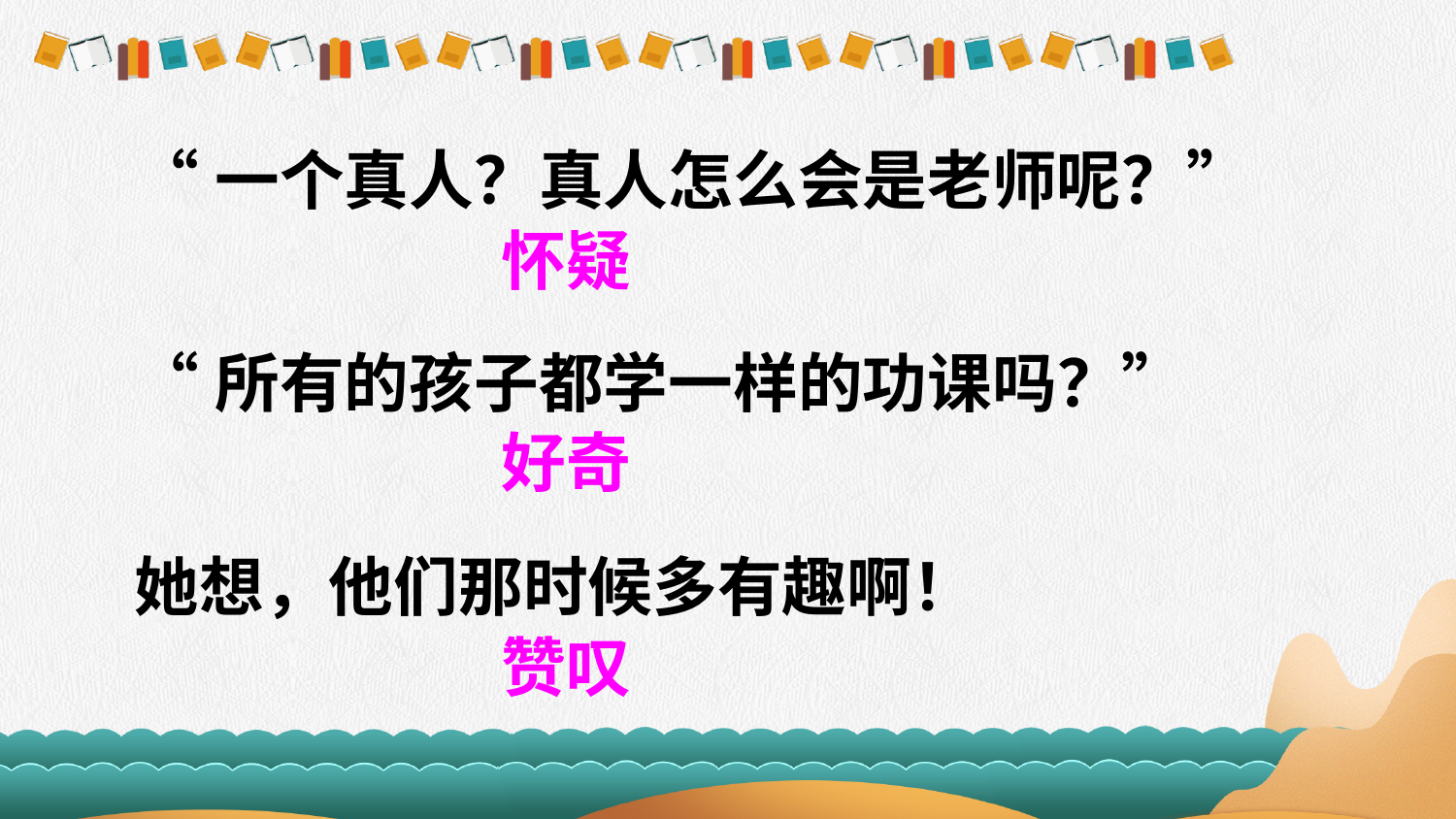

“一个真人？真人怎么会是老师呢？”
怀疑
“所有的孩子都学一样的功课吗？”
好奇
她想，他们那时候多有趣啊！
赞叹